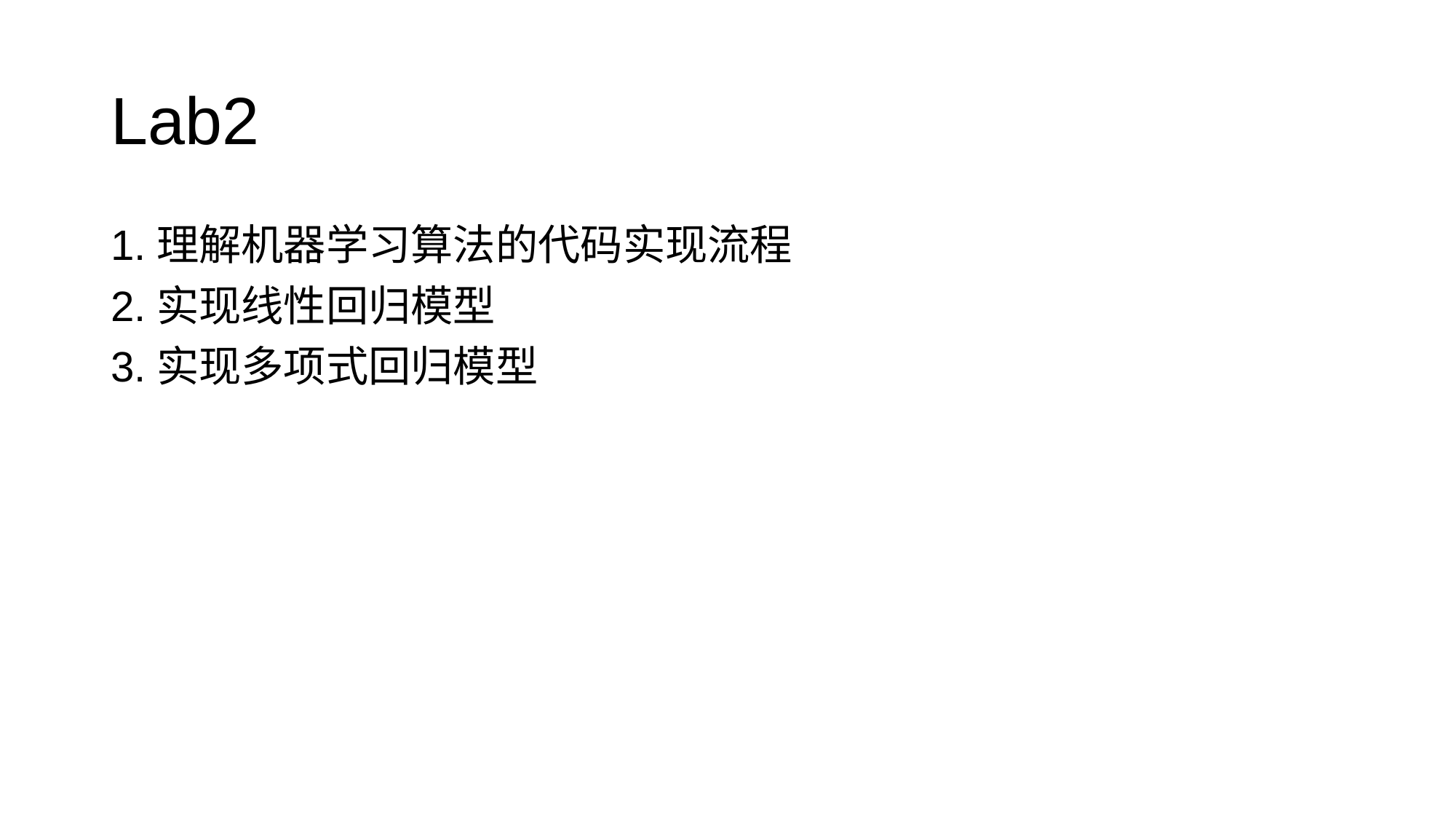

# Lab2
1.理解机器学习算法的代码实现流程
2.实现线性回归模型
3.实现多项式回归模型